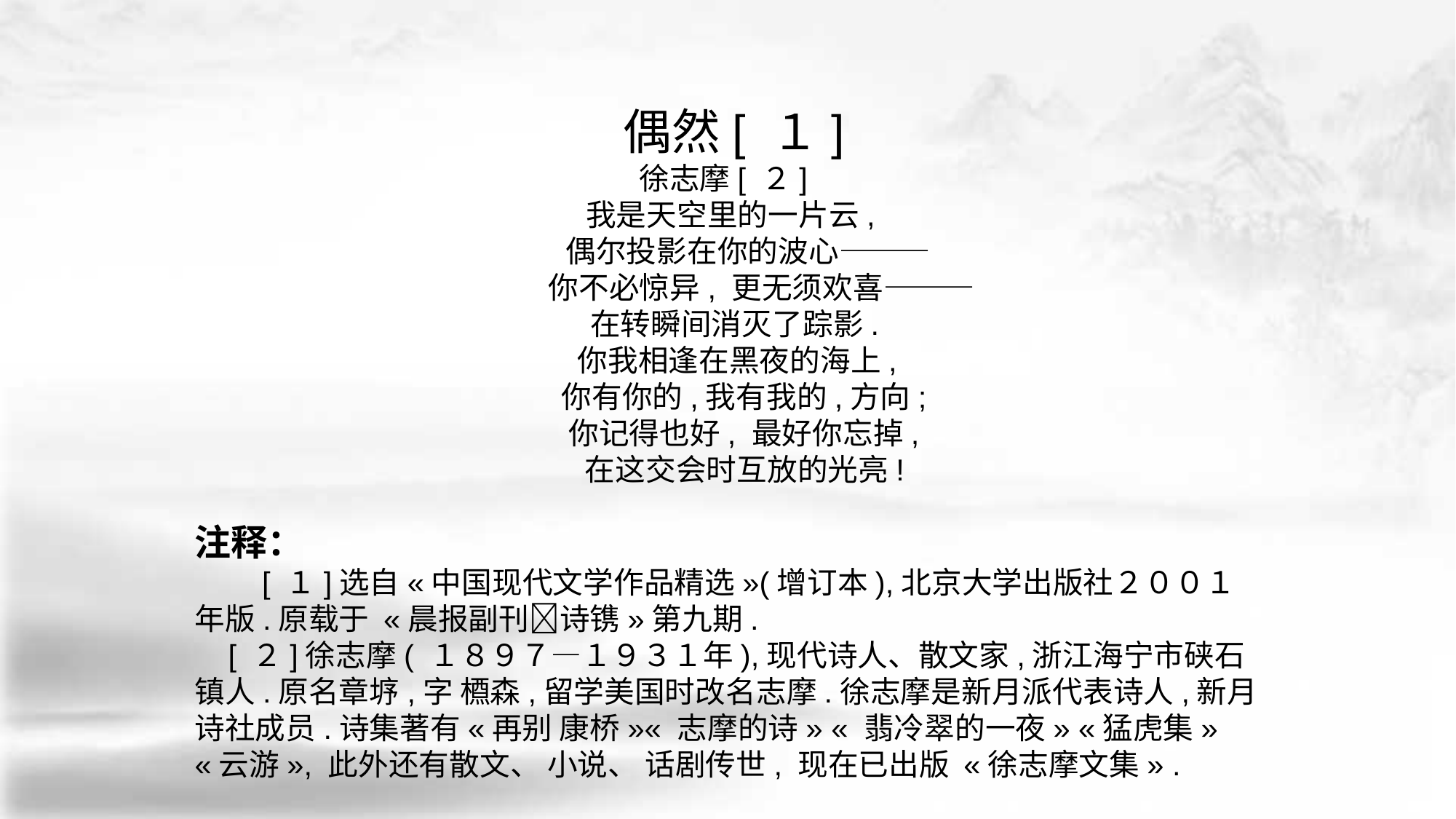

偶然[ １]
徐志摩[ ２]
 我是天空里的一片云,
      偶尔投影在你的波心———
          你不必惊异, 更无须欢喜———
 在转瞬间消灭了踪影.
   你我相逢在黑夜的海上,
     你有你的,我有我的,方向;
     你记得也好, 最好你忘掉,
    在这交会时互放的光亮!

注释：
　 　[ １]选自«中国现代文学作品精选»(增订本),北京大学出版社２００１年版.原载于 «晨报副刊􀅰诗镌»第九期.
    [ ２]徐志摩( １８９７—１９３１年),现代诗人、散文家,浙江海宁市硖石镇人.原名章垿,字 槱森,留学美国时改名志摩.徐志摩是新月派代表诗人,新月诗社成员.诗集著有«再别 康桥»« 志摩的诗» « 翡冷翠的一夜» «猛虎集» «云游», 此外还有散文、 小说、 话剧传世, 现在已出版 «徐志摩文集» .